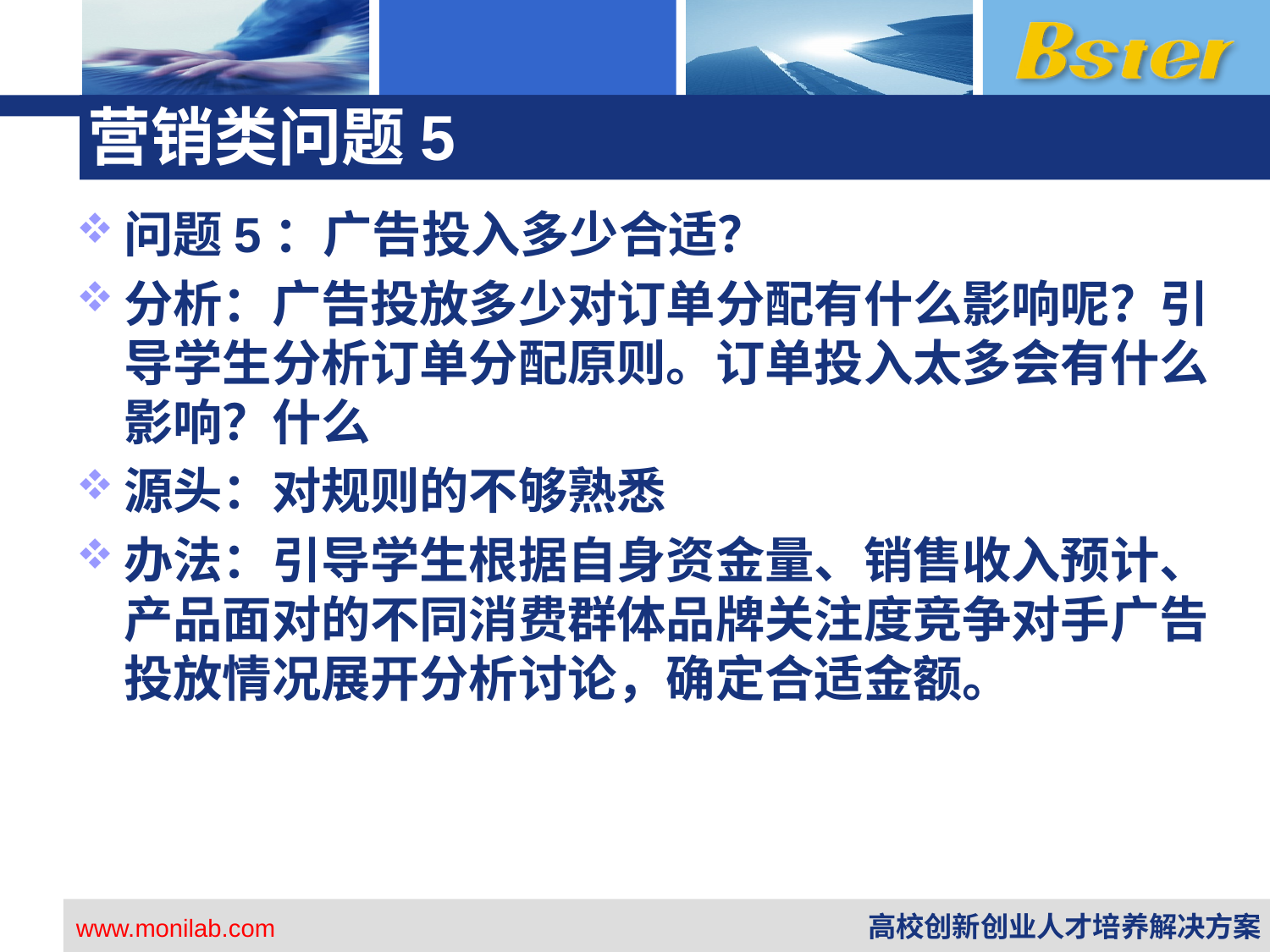

# 营销类问题5
问题5：广告投入多少合适？
分析：广告投放多少对订单分配有什么影响呢？引导学生分析订单分配原则。订单投入太多会有什么影响？什么
源头：对规则的不够熟悉
办法：引导学生根据自身资金量、销售收入预计、产品面对的不同消费群体品牌关注度竞争对手广告投放情况展开分析讨论，确定合适金额。